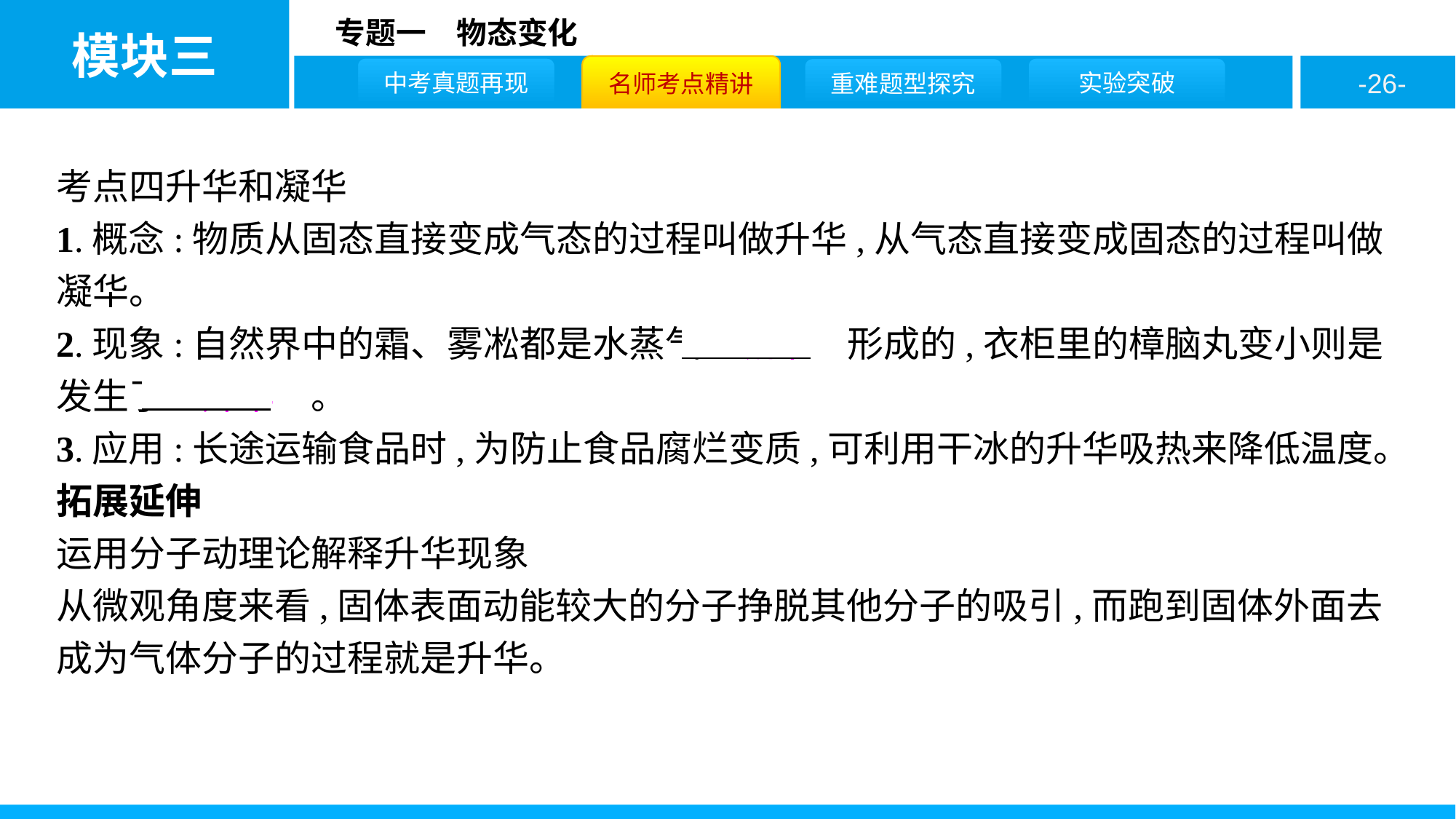

考点四升华和凝华
1.概念:物质从固态直接变成气态的过程叫做升华,从气态直接变成固态的过程叫做凝华。
2.现象:自然界中的霜、雾凇都是水蒸气　凝华　形成的,衣柜里的樟脑丸变小则是发生了　升华　。
3.应用:长途运输食品时,为防止食品腐烂变质,可利用干冰的升华吸热来降低温度。
拓展延伸
运用分子动理论解释升华现象
从微观角度来看,固体表面动能较大的分子挣脱其他分子的吸引,而跑到固体外面去成为气体分子的过程就是升华。